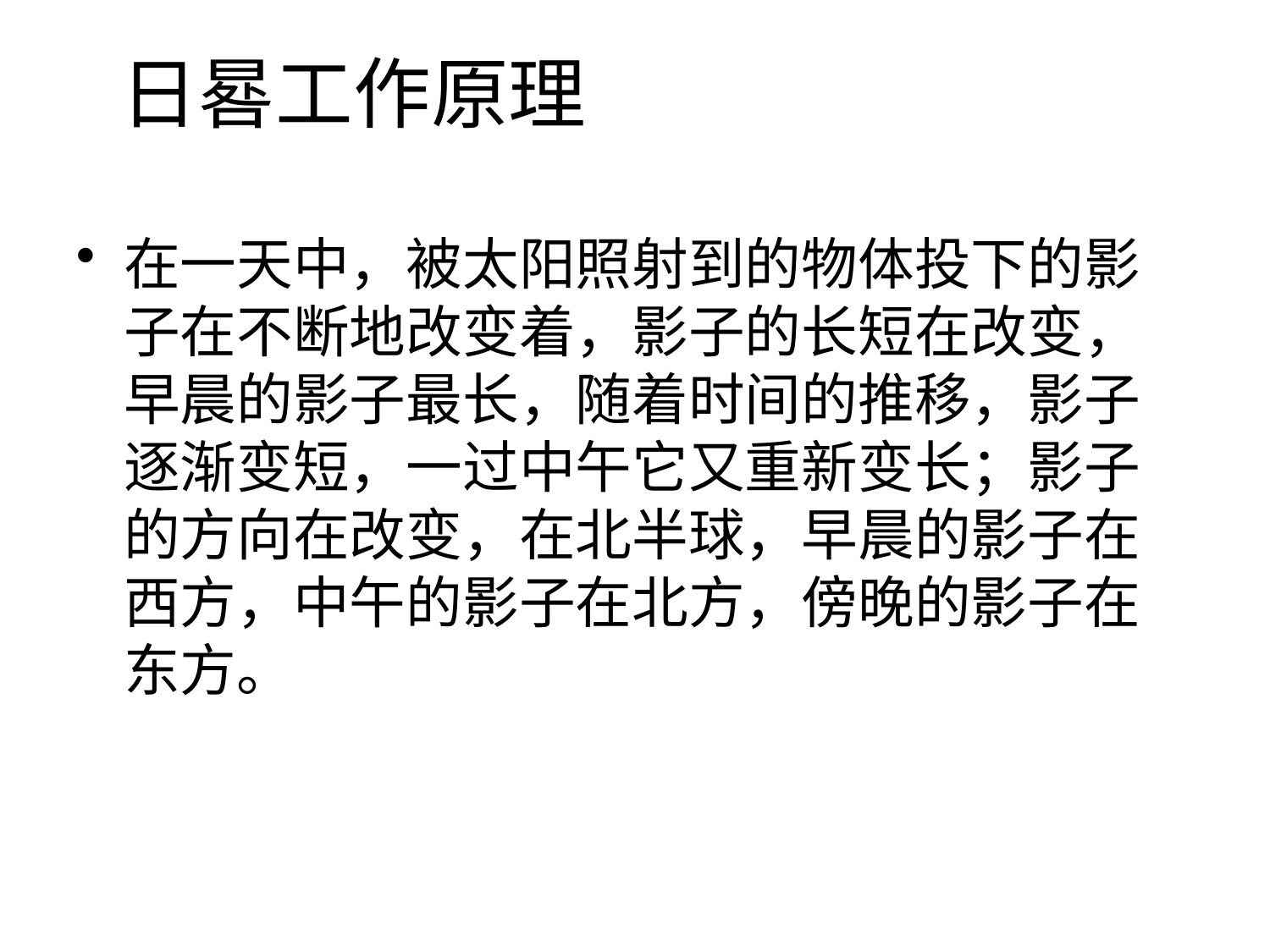

# 日晷工作原理
在一天中，被太阳照射到的物体投下的影子在不断地改变着，影子的长短在改变，早晨的影子最长，随着时间的推移，影子逐渐变短，一过中午它又重新变长；影子的方向在改变，在北半球，早晨的影子在西方，中午的影子在北方，傍晚的影子在东方。